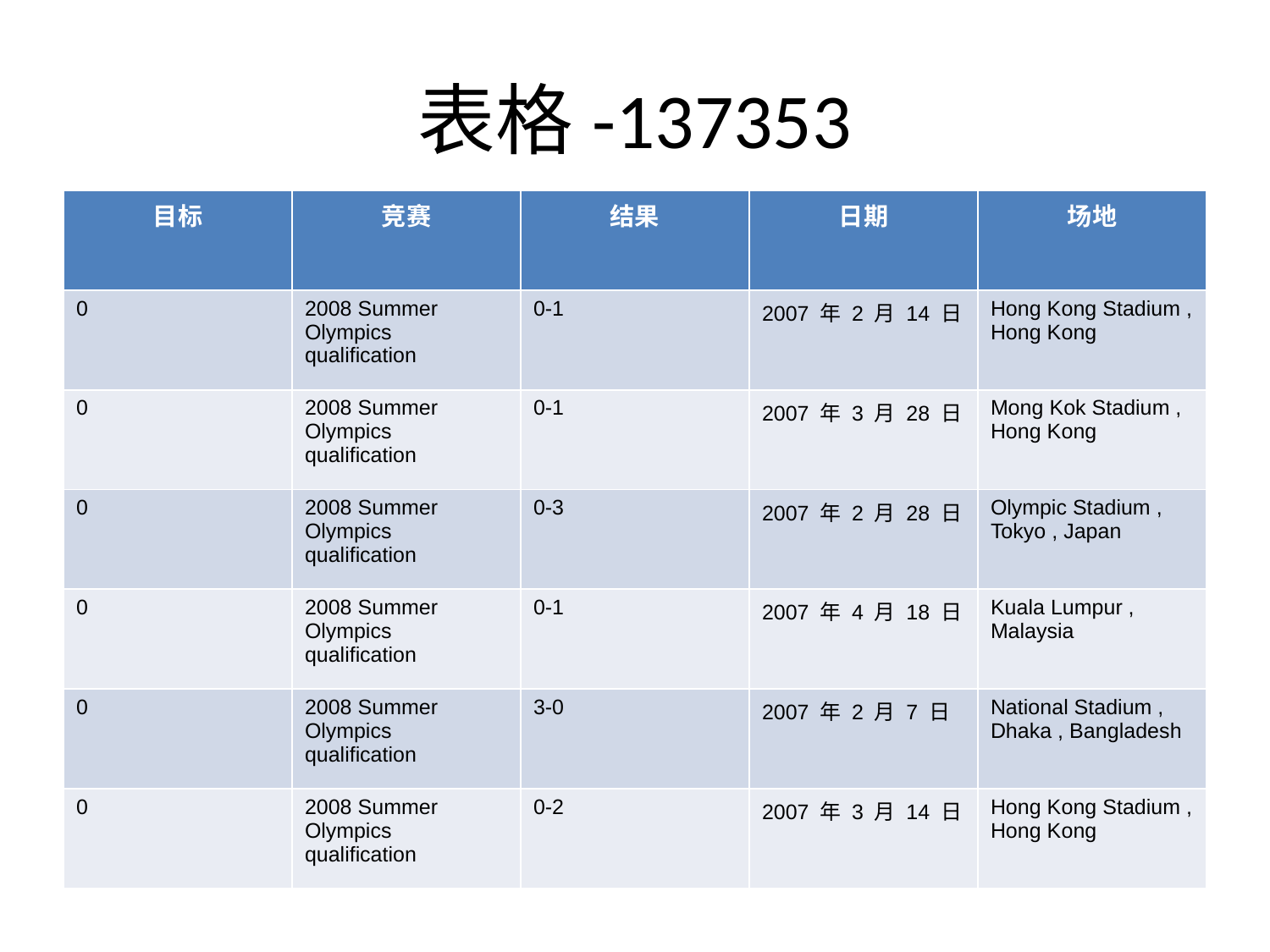

# 表格-137353
| 目标 | 竞赛 | 结果 | 日期 | 场地 |
| --- | --- | --- | --- | --- |
| 0 | 2008 Summer Olympics qualification | 0-1 | 2007 年 2 月 14 日 | Hong Kong Stadium , Hong Kong |
| 0 | 2008 Summer Olympics qualification | 0-1 | 2007 年 3 月 28 日 | Mong Kok Stadium , Hong Kong |
| 0 | 2008 Summer Olympics qualification | 0-3 | 2007 年 2 月 28 日 | Olympic Stadium , Tokyo , Japan |
| 0 | 2008 Summer Olympics qualification | 0-1 | 2007 年 4 月 18 日 | Kuala Lumpur , Malaysia |
| 0 | 2008 Summer Olympics qualification | 3-0 | 2007 年 2 月 7 日 | National Stadium , Dhaka , Bangladesh |
| 0 | 2008 Summer Olympics qualification | 0-2 | 2007 年 3 月 14 日 | Hong Kong Stadium , Hong Kong |